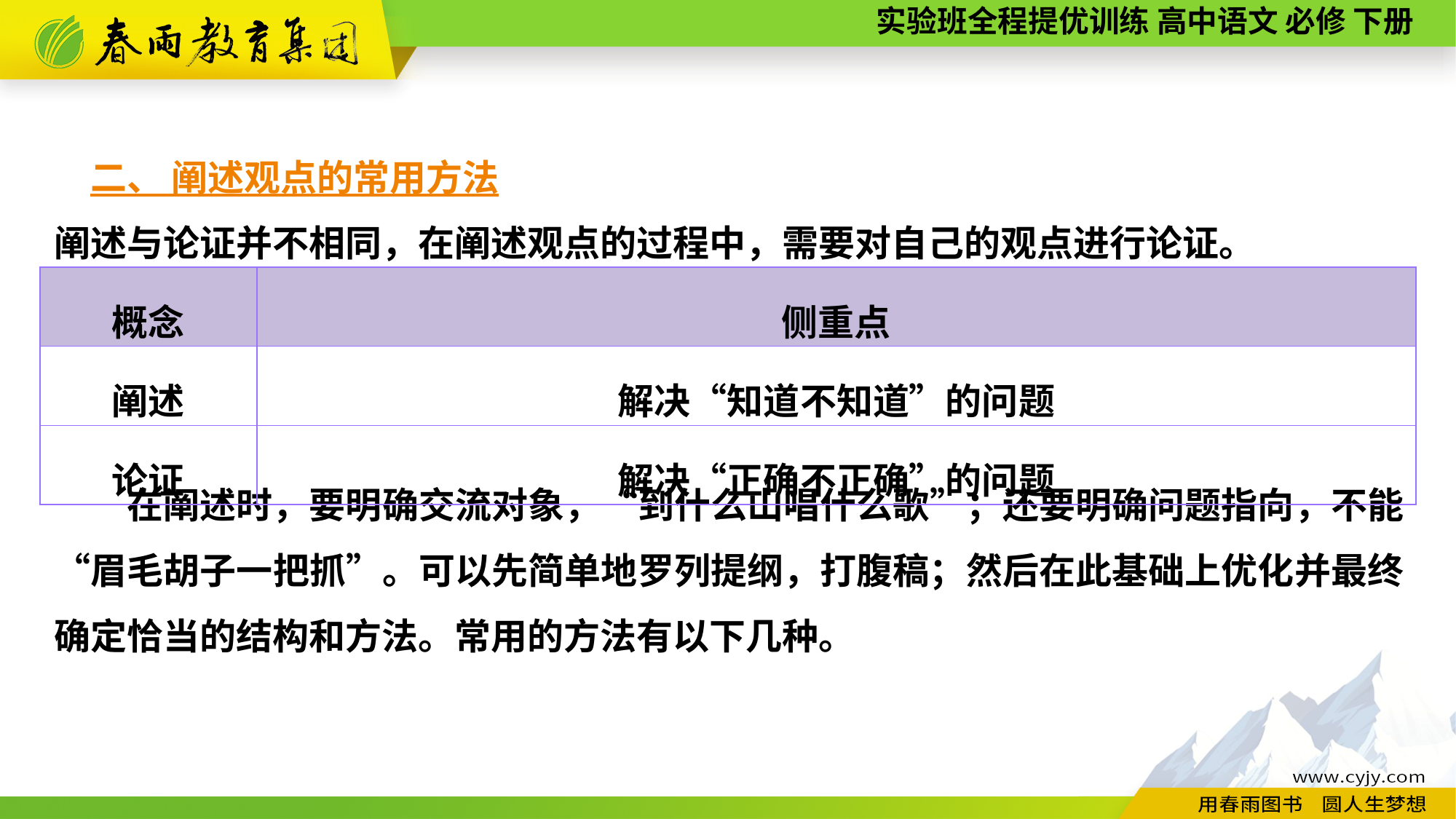

二、 阐述观点的常用方法
阐述与论证并不相同，在阐述观点的过程中，需要对自己的观点进行论证。

　　在阐述时，要明确交流对象，“到什么山唱什么歌”；还要明确问题指向，不能“眉毛胡子一把抓”。可以先简单地罗列提纲，打腹稿；然后在此基础上优化并最终确定恰当的结构和方法。常用的方法有以下几种。
| 概念 | 侧重点 |
| --- | --- |
| 阐述 | 解决“知道不知道”的问题 |
| 论证 | 解决“正确不正确”的问题 |